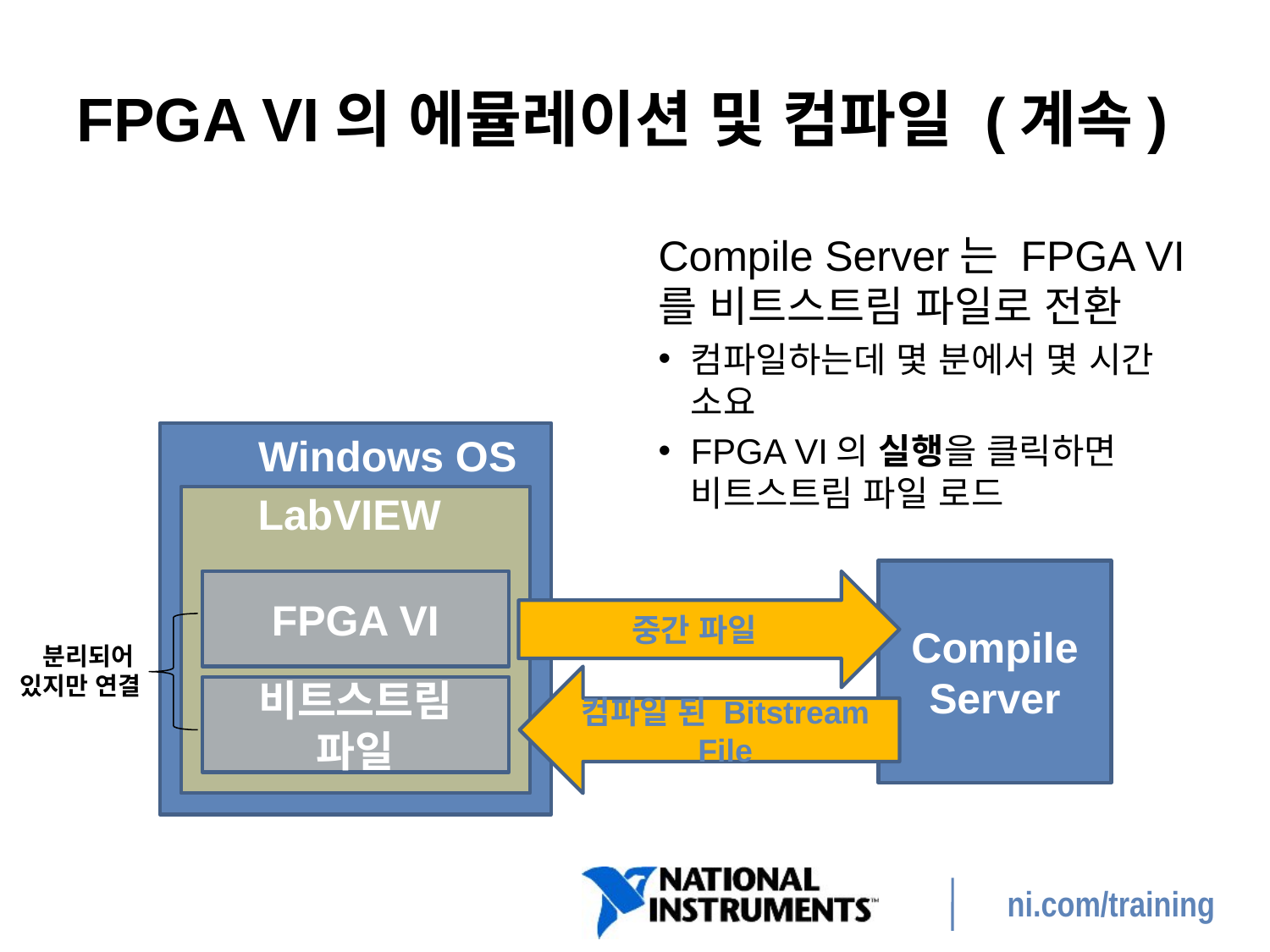

# FPGA VI의 에뮬레이션 및 컴파일 (계속)

Compile Server는 FPGA VI를 비트스트림 파일로 전환
컴파일하는데 몇 분에서 몇 시간 소요
FPGA VI의 실행을 클릭하면 비트스트림 파일 로드

Windows OS
LabVIEW

Compile Server
FPGA VI
중간 파일

분리되어
있지만 연결
컴파일 된 Bitstream File
비트스트림 파일